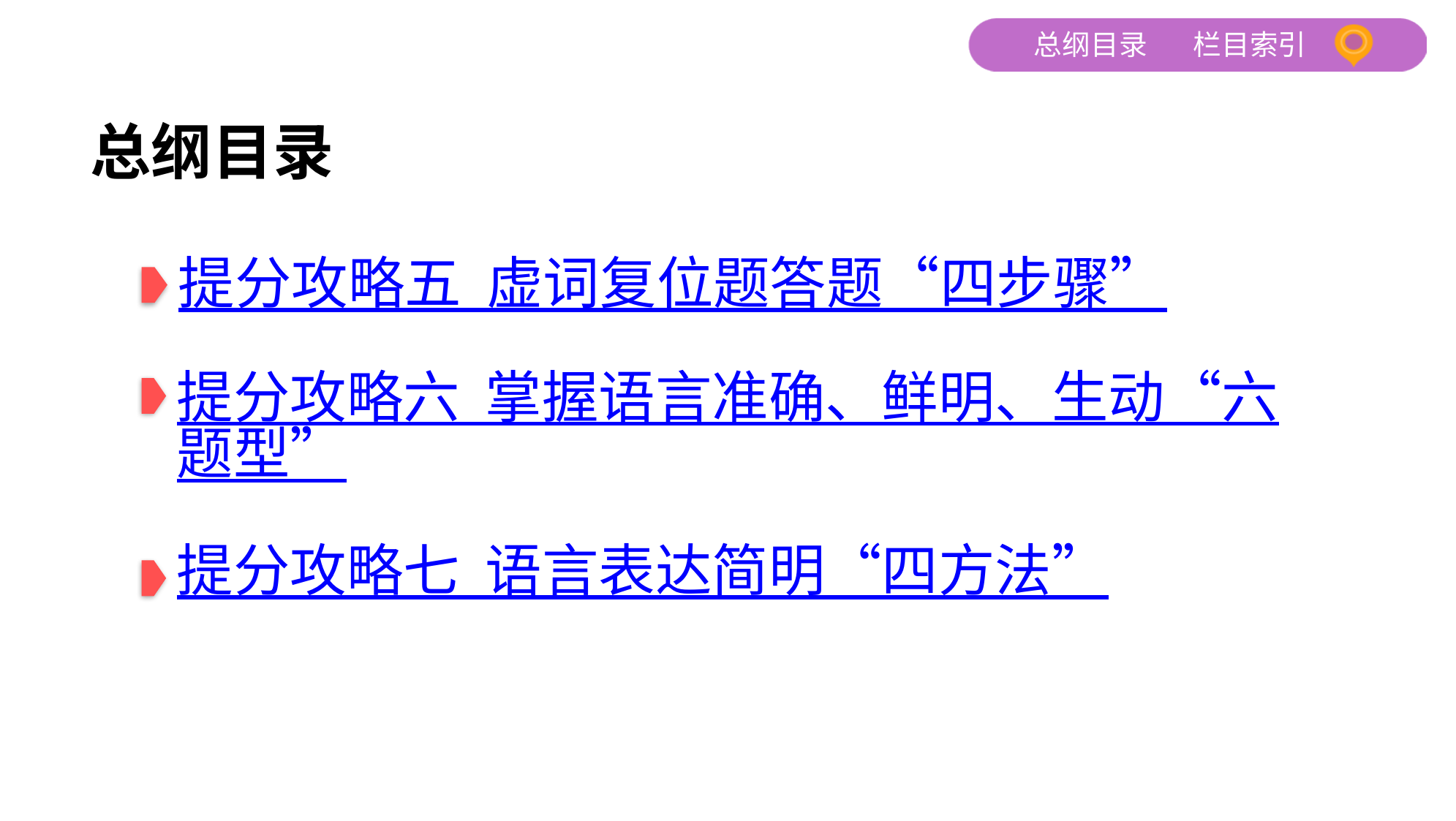

总纲目录
提分攻略五  虚词复位题答题“四步骤”

提分攻略六  掌握语言准确、鲜明、生动“六题型”

提分攻略七  语言表达简明“四方法”